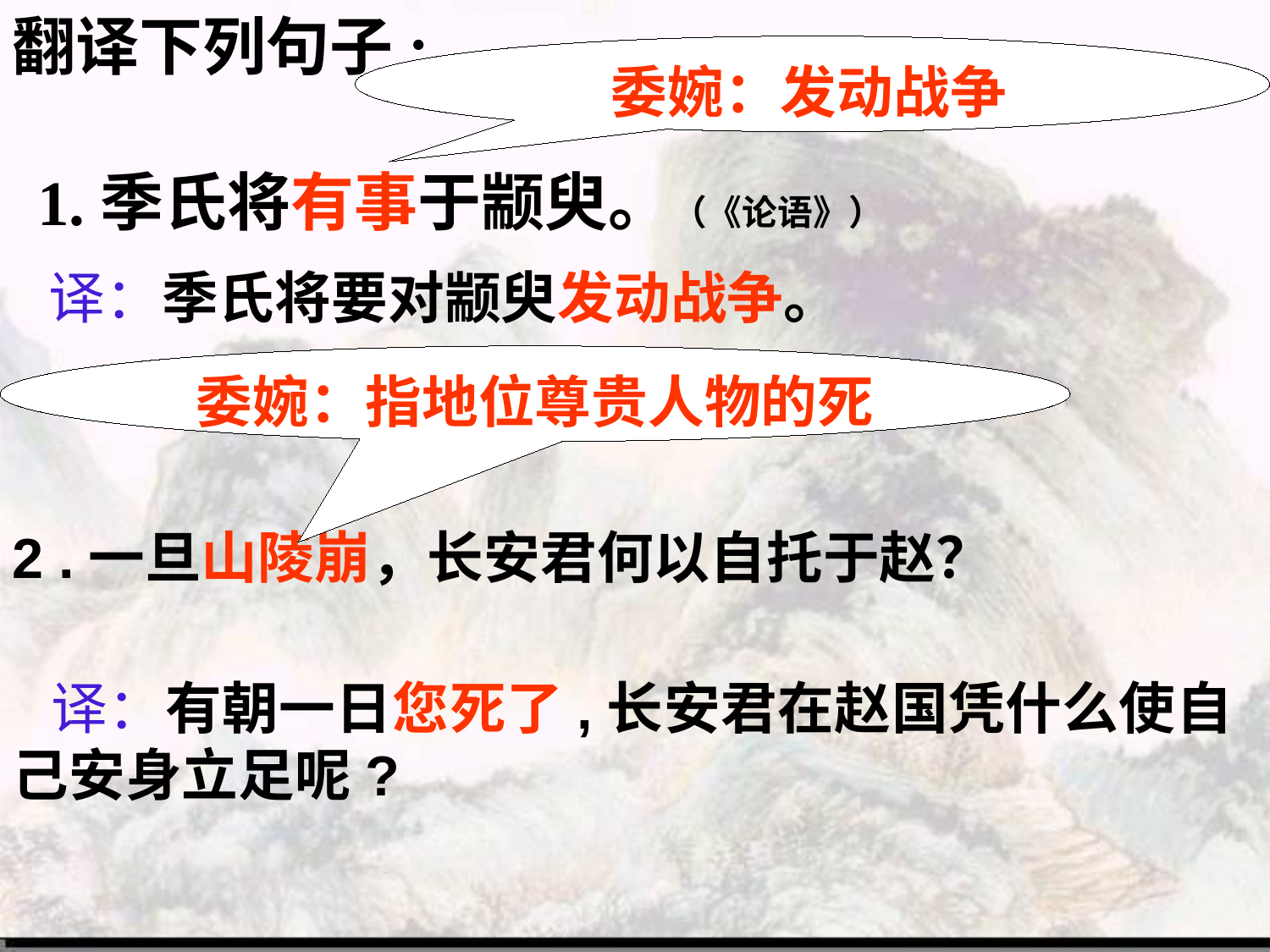

翻译下列句子:
委婉：发动战争

1.季氏将有事于颛臾。（《论语》）
    译：季氏将要对颛臾发动战争。
委婉：指地位尊贵人物的死
2 .一旦山陵崩，长安君何以自托于赵？
    译：有朝一日您死了,长安君在赵国凭什么使自己安身立足呢?